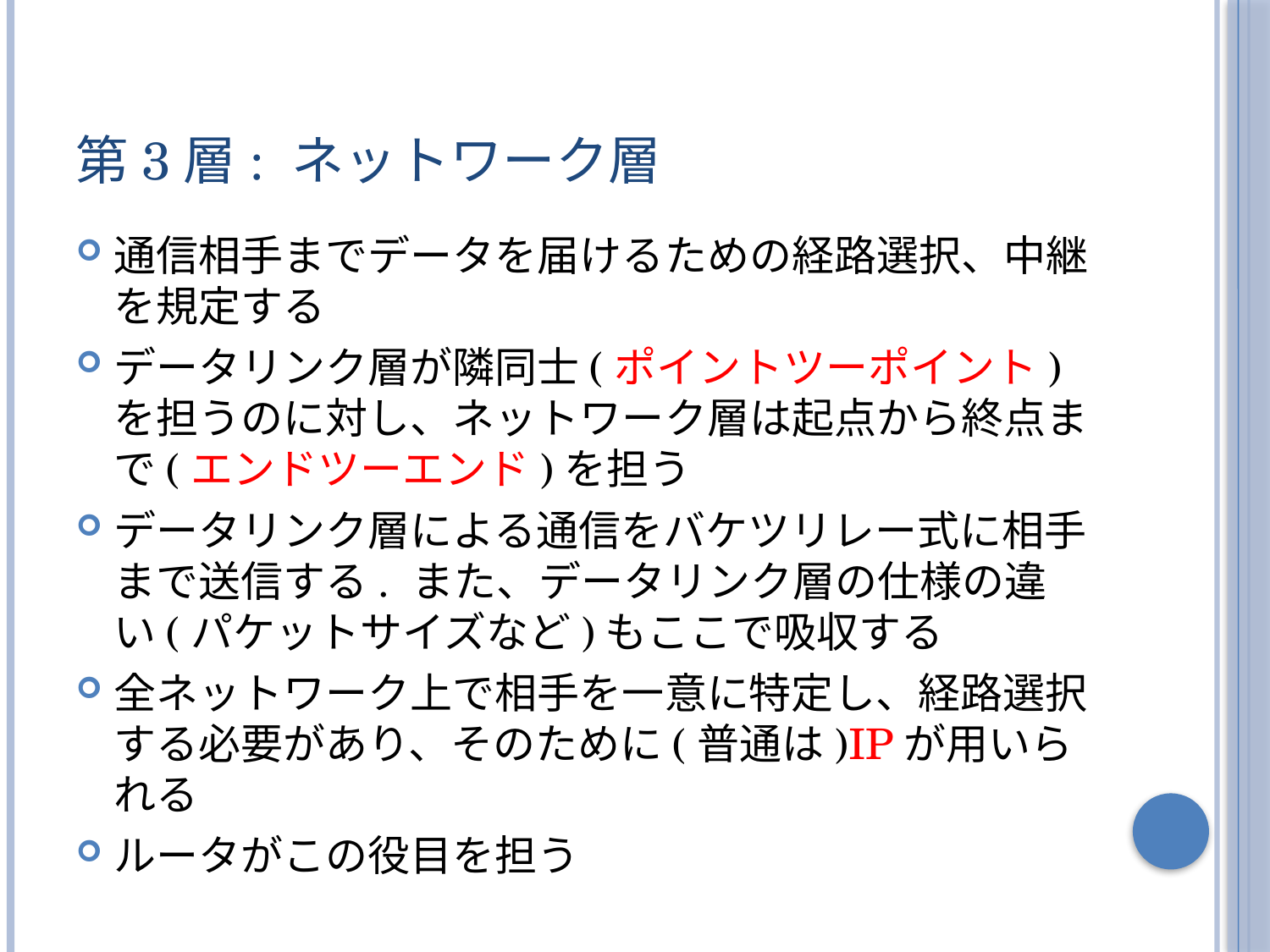

# 第3層: ネットワーク層
通信相手までデータを届けるための経路選択、中継を規定する
データリンク層が隣同士(ポイントツーポイント)を担うのに対し、ネットワーク層は起点から終点まで(エンドツーエンド)を担う
データリンク層による通信をバケツリレー式に相手まで送信する. また、データリンク層の仕様の違い(パケットサイズなど)もここで吸収する
全ネットワーク上で相手を一意に特定し、経路選択する必要があり、そのために(普通は)IPが用いられる
ルータがこの役目を担う